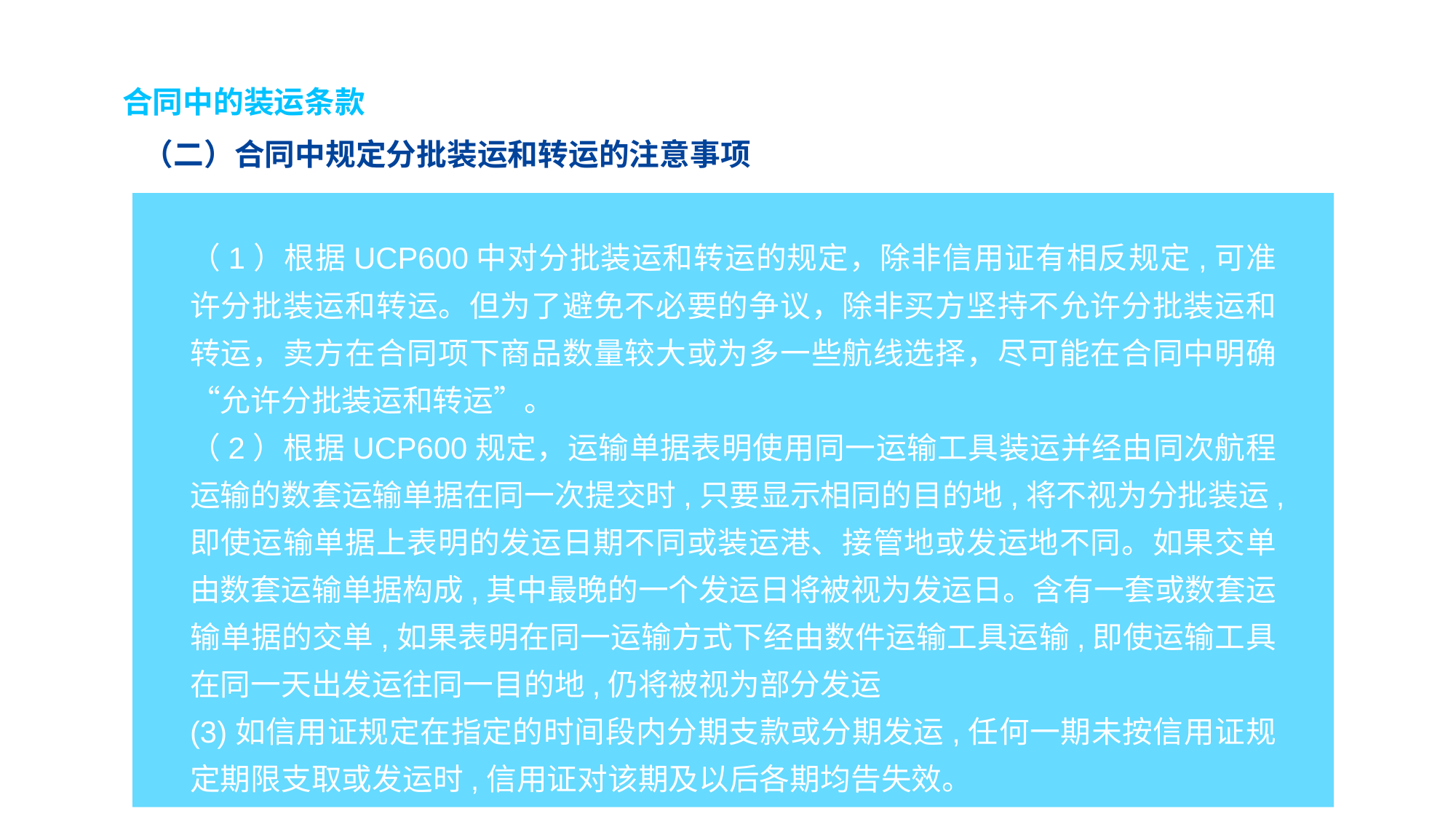

合同中的装运条款
（二）合同中规定分批装运和转运的注意事项

（1）根据UCP600中对分批装运和转运的规定，除非信用证有相反规定,可准许分批装运和转运。但为了避免不必要的争议，除非买方坚持不允许分批装运和转运，卖方在合同项下商品数量较大或为多一些航线选择，尽可能在合同中明确“允许分批装运和转运”。
（2）根据UCP600规定，运输单据表明使用同一运输工具装运并经由同次航程运输的数套运输单据在同一次提交时,只要显示相同的目的地,将不视为分批装运,即使运输单据上表明的发运日期不同或装运港、接管地或发运地不同。如果交单由数套运输单据构成,其中最晚的一个发运日将被视为发运日。含有一套或数套运输单据的交单,如果表明在同一运输方式下经由数件运输工具运输,即使运输工具在同一天出发运往同一目的地,仍将被视为部分发运
(3)如信用证规定在指定的时间段内分期支款或分期发运,任何一期未按信用证规定期限支取或发运时,信用证对该期及以后各期均告失效。